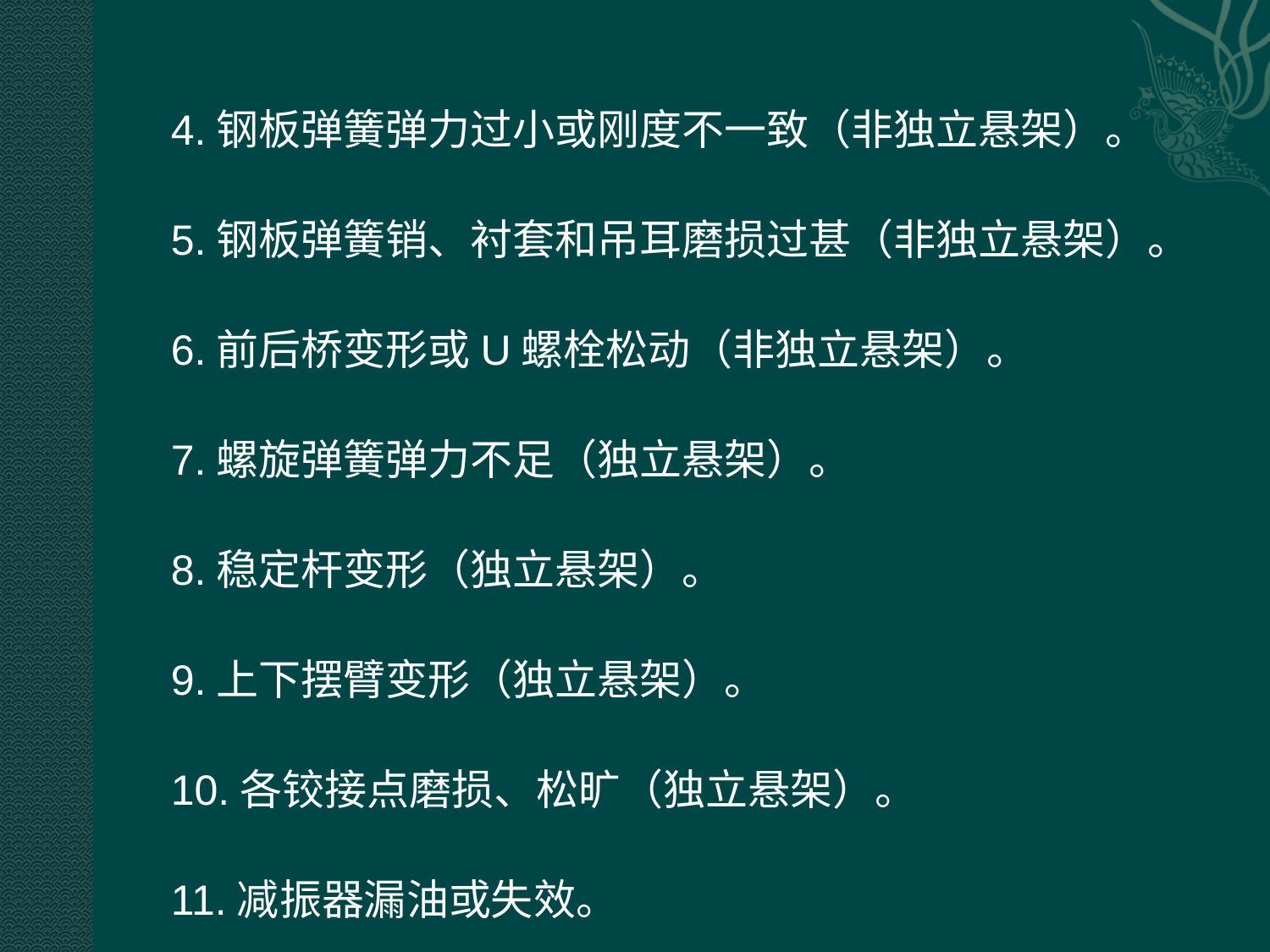

4.钢板弹簧弹力过小或刚度不一致（非独立悬架）。
5.钢板弹簧销、衬套和吊耳磨损过甚（非独立悬架）。
6.前后桥变形或U螺栓松动（非独立悬架）。
7.螺旋弹簧弹力不足（独立悬架）。
8.稳定杆变形（独立悬架）。
9.上下摆臂变形（独立悬架）。
10.各铰接点磨损、松旷（独立悬架）。
11.减振器漏油或失效。